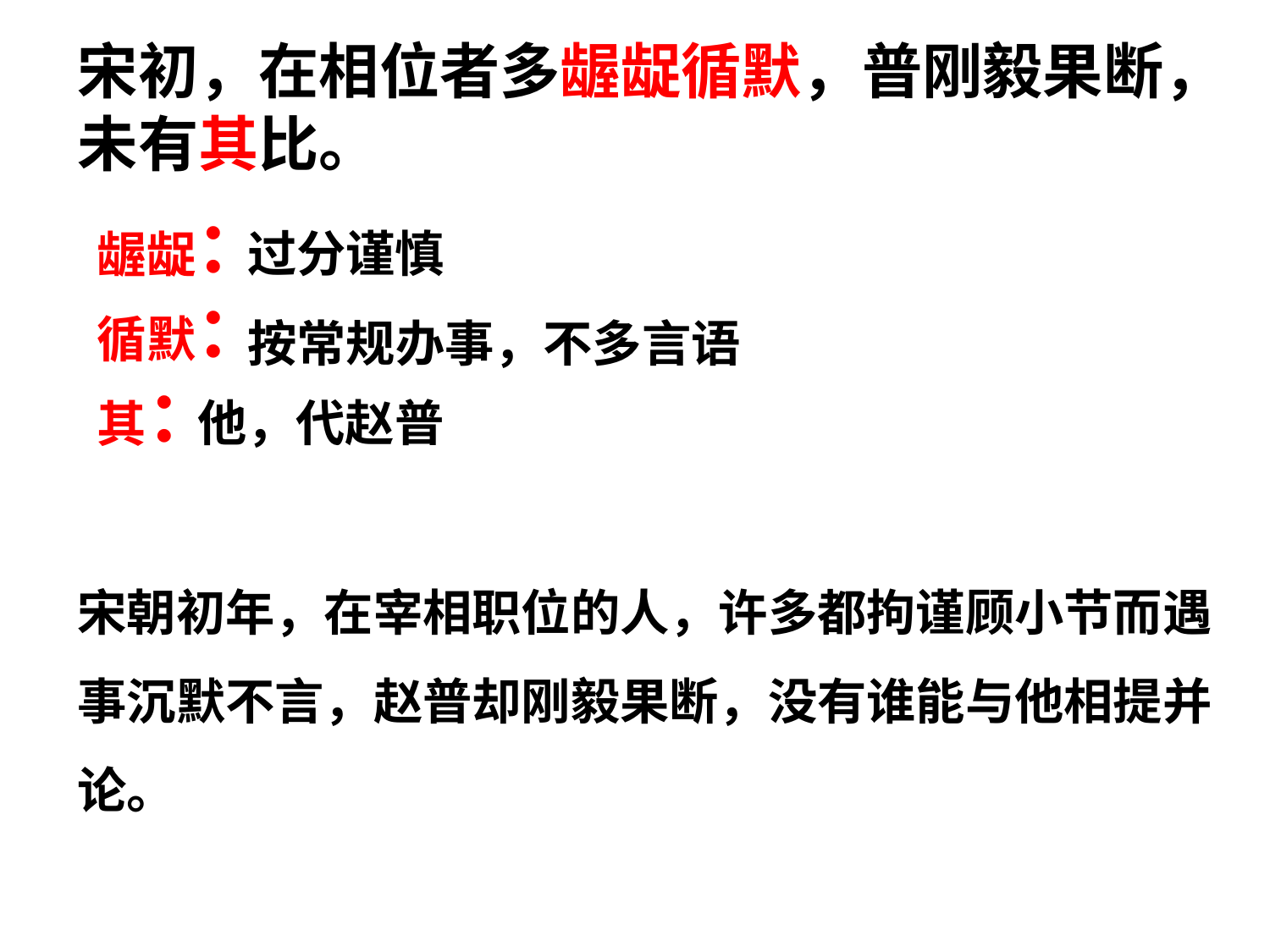

# 宋初，在相位者多龌龊循默，普刚毅果断，未有其比。
龌龊：
循默：
其：

过分谨慎
按常规办事，不多言语
他，代赵普
宋朝初年，在宰相职位的人，许多都拘谨顾小节而遇事沉默不言，赵普却刚毅果断，没有谁能与他相提并论。